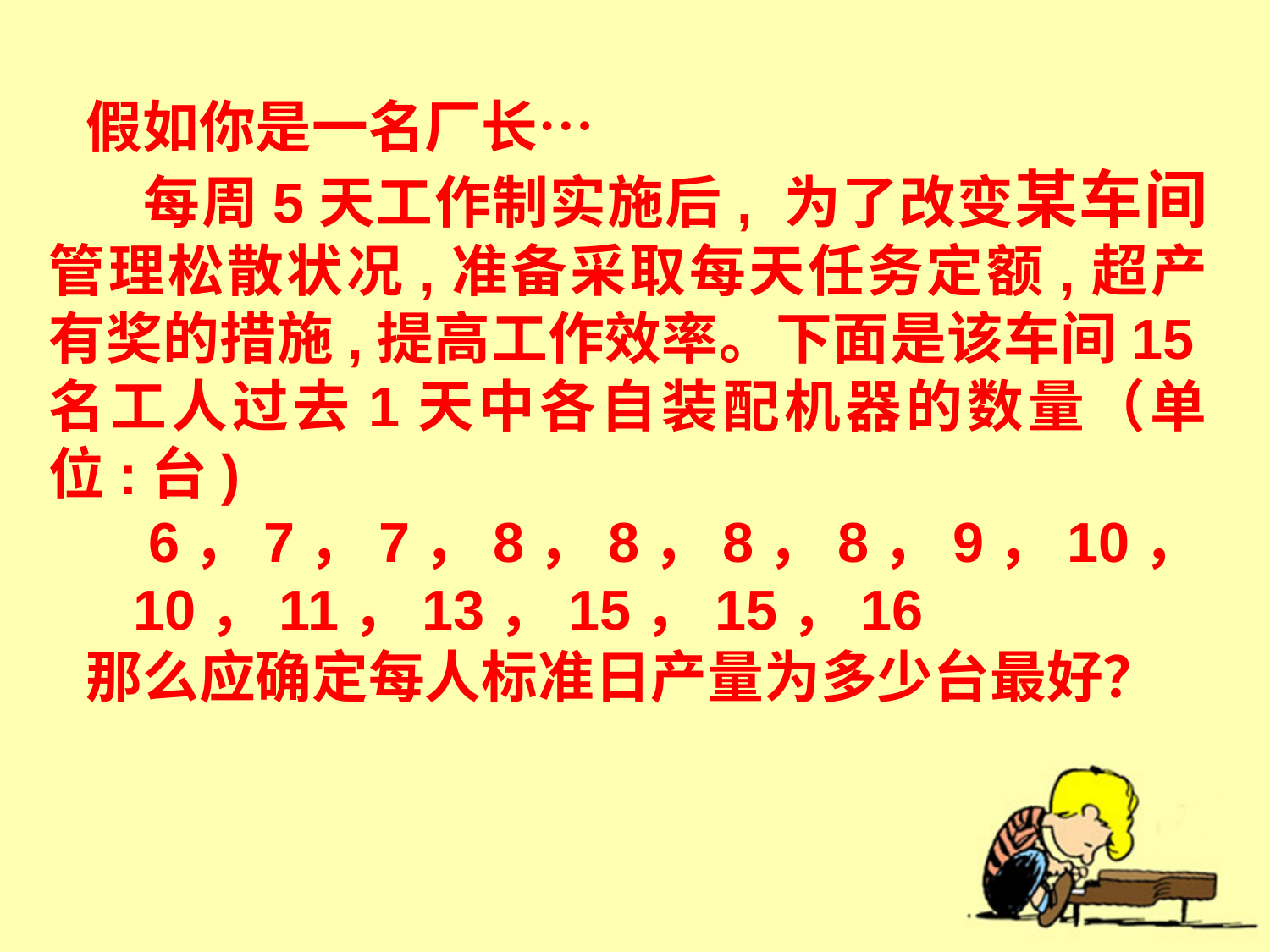

假如你是一名厂长…
　每周5天工作制实施后, 为了改变某车间管理松散状况,准备采取每天任务定额,超产有奖的措施,提高工作效率。下面是该车间15名工人过去1天中各自装配机器的数量（单位:台)
    6，7，7，8，8，8，8，9，10，
   10，11，13，15，15，16
那么应确定每人标准日产量为多少台最好？